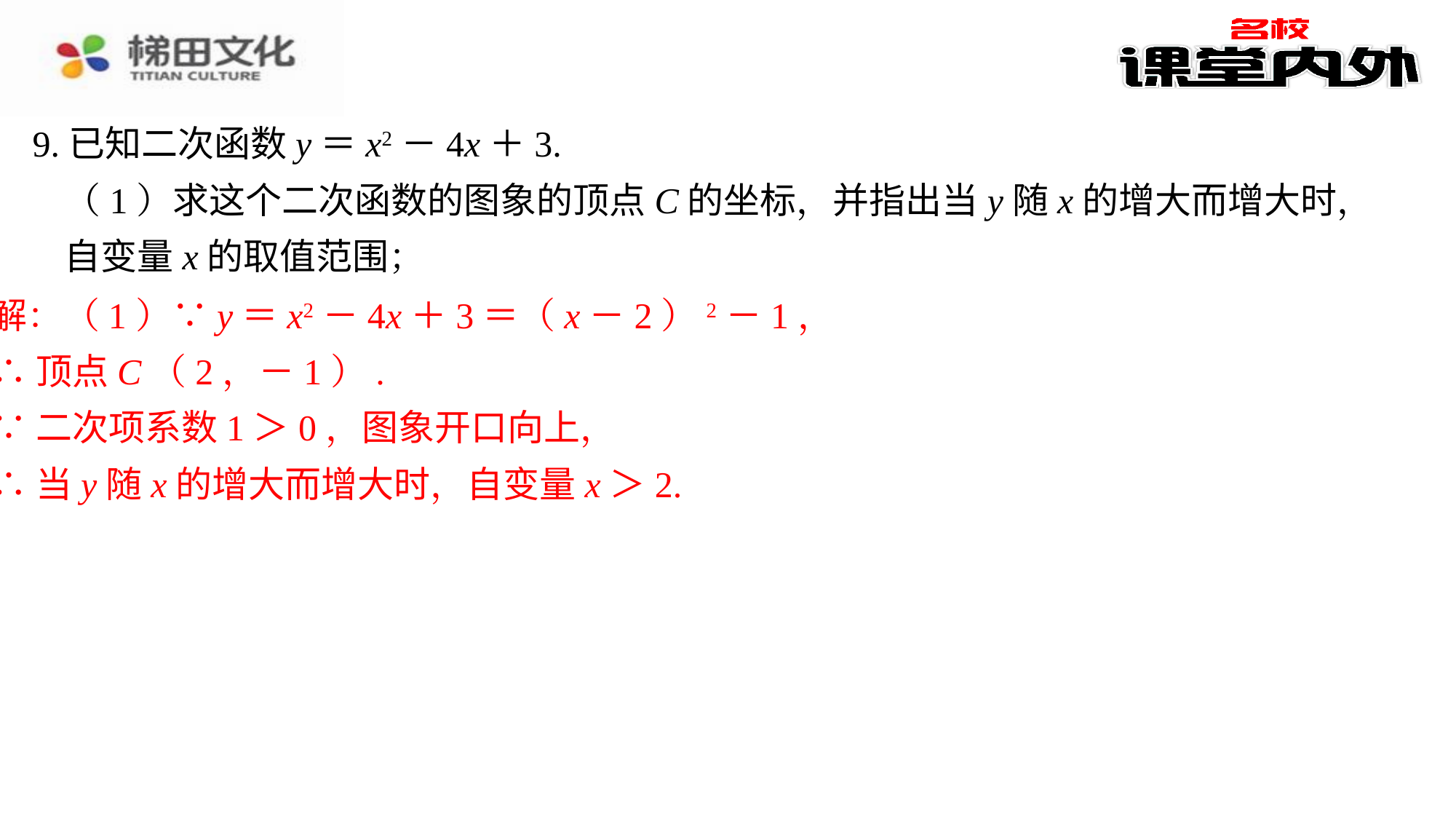

9.已知二次函数y＝x2－4x＋3.
（1）求这个二次函数的图象的顶点C的坐标，并指出当y随x的增大而增大时，自变量x的取值范围；
解：（1）∵y＝x2－4x＋3＝（x－2）2－1，
∴顶点C（2，－1）.
∵二次项系数1＞0，图象开口向上，
∴当y随x的增大而增大时，自变量x＞2.